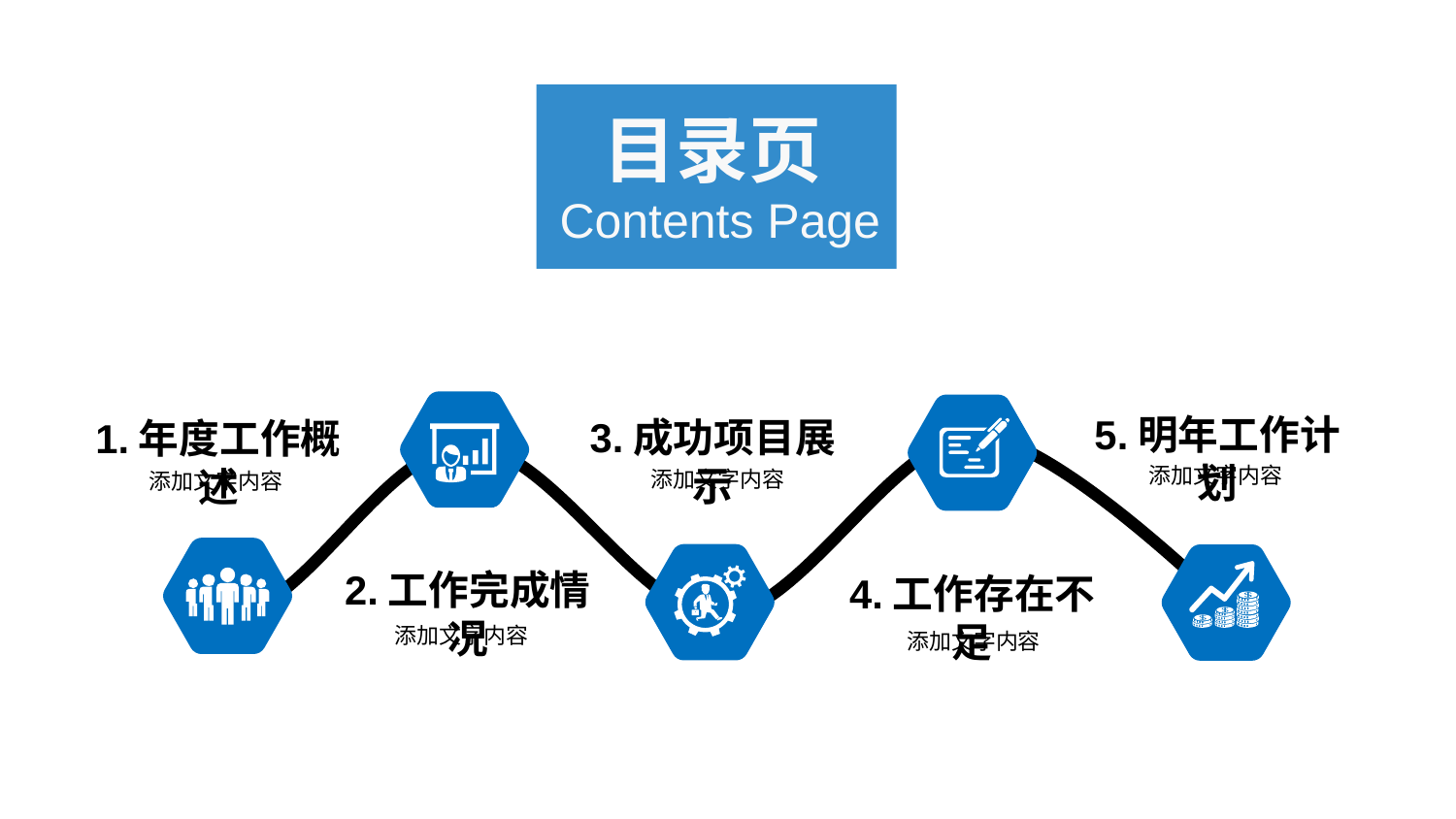

目录页
Contents Page

5.明年工作计划
3.成功项目展示
1.年度工作概述

添加文字内容
添加文字内容
添加文字内容

2.工作完成情况
4.工作存在不足
添加文字内容
添加文字内容